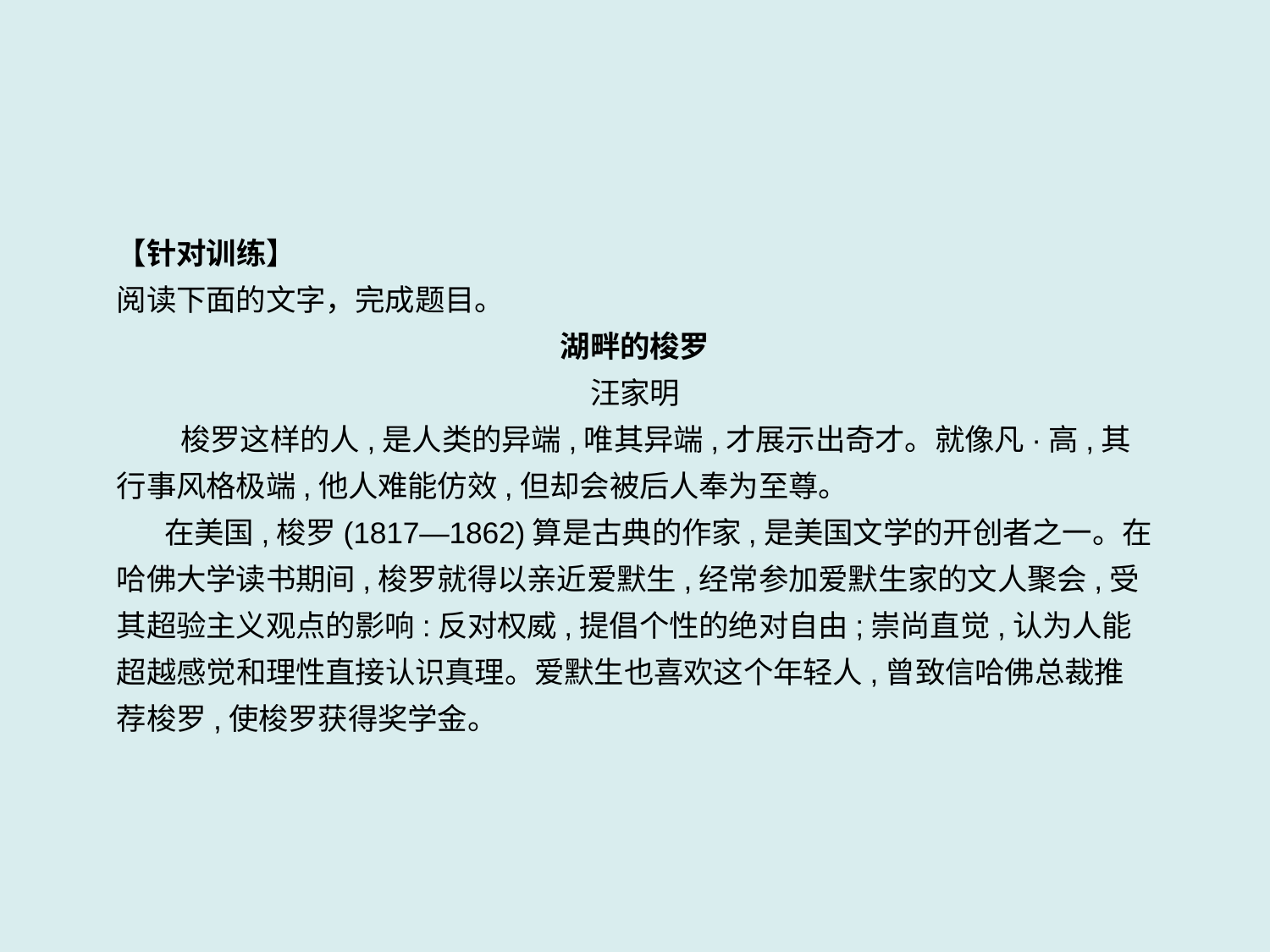

【针对训练】
阅读下面的文字，完成题目。
湖畔的梭罗
汪家明
    　梭罗这样的人,是人类的异端,唯其异端,才展示出奇才。就像凡·高,其行事风格极端,他人难能仿效,但却会被后人奉为至尊。
      在美国,梭罗(1817—1862)算是古典的作家,是美国文学的开创者之一。在哈佛大学读书期间,梭罗就得以亲近爱默生,经常参加爱默生家的文人聚会,受其超验主义观点的影响:反对权威,提倡个性的绝对自由;崇尚直觉,认为人能超越感觉和理性直接认识真理。爱默生也喜欢这个年轻人,曾致信哈佛总裁推荐梭罗,使梭罗获得奖学金。